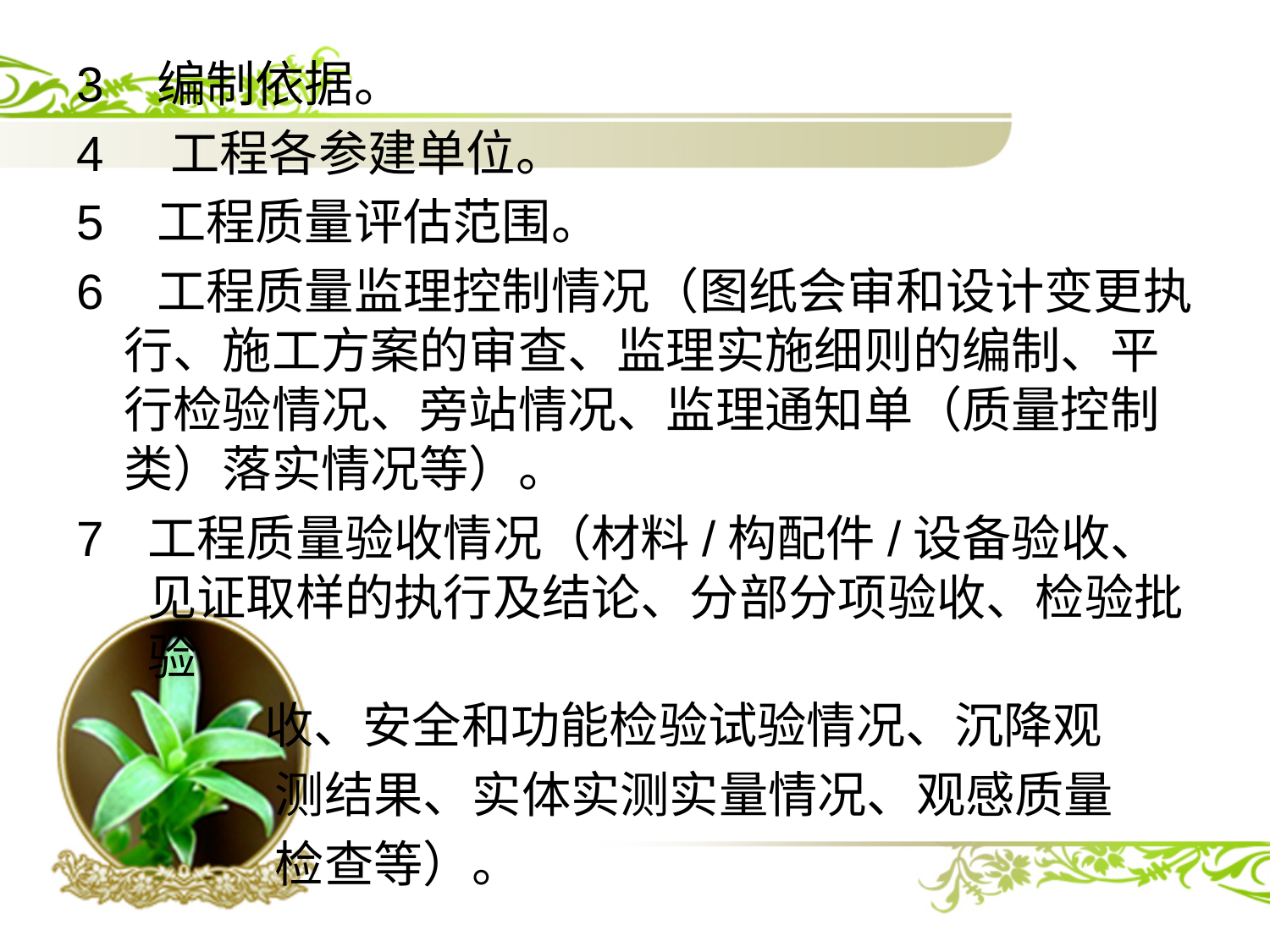

3   编制依据。
4    工程各参建单位。
5   工程质量评估范围。
6   工程质量监理控制情况（图纸会审和设计变更执行、施工方案的审查、监理实施细则的编制、平行检验情况、旁站情况、监理通知单（质量控制类）落实情况等）。
工程质量验收情况（材料/构配件/设备验收、见证取样的执行及结论、分部分项验收、检验批验
                收、安全和功能检验试验情况、沉降观
                 测结果、实体实测实量情况、观感质量
                 检查等）。